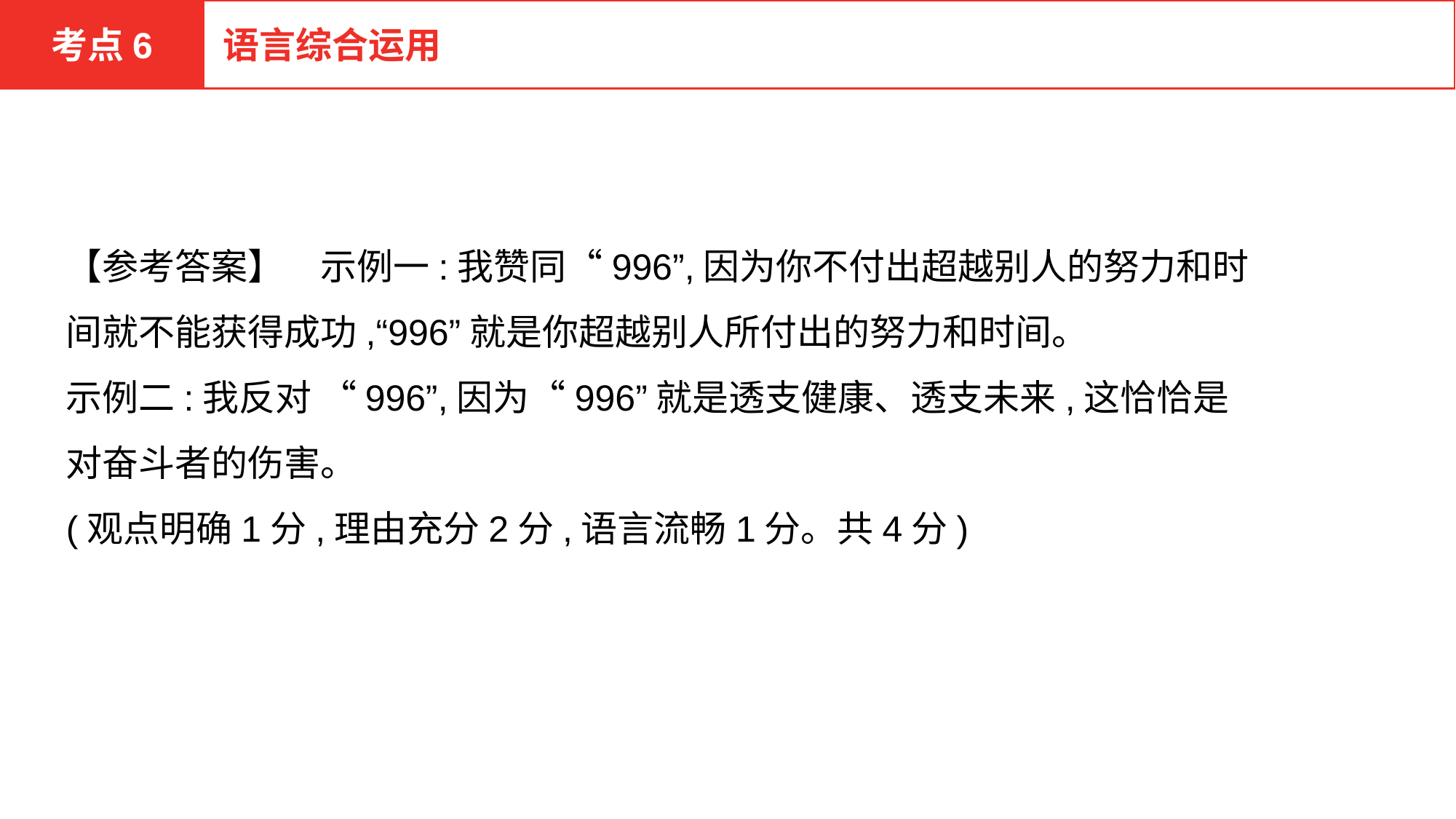

考点6
语言综合运用
【参考答案】　示例一:我赞同“996”,因为你不付出超越别人的努力和时间就不能获得成功,“996”就是你超越别人所付出的努力和时间。
示例二:我反对 “996”,因为“996”就是透支健康、透支未来,这恰恰是对奋斗者的伤害。
(观点明确1分,理由充分2分,语言流畅1分。共4分)